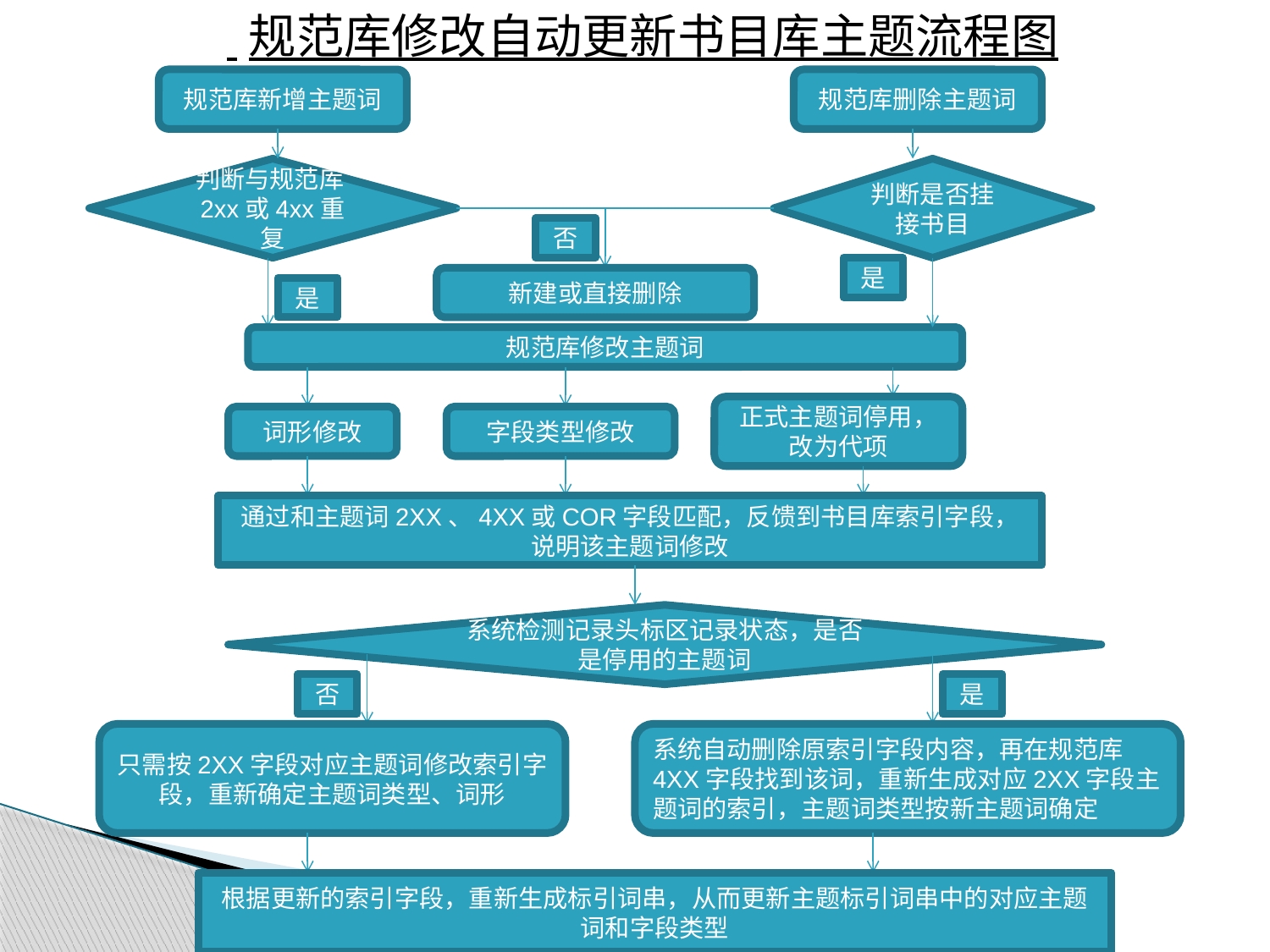

规范库修改自动更新书目库主题流程图
规范库新增主题词
规范库删除主题词
判断与规范库2xx或4xx重复
判断是否挂接书目
否
是
新建或直接删除
是
规范库修改主题词
正式主题词停用，改为代项
词形修改
字段类型修改
通过和主题词2XX、4XX或COR字段匹配，反馈到书目库索引字段，说明该主题词修改
系统检测记录头标区记录状态，是否是停用的主题词
否
是
只需按2XX字段对应主题词修改索引字段，重新确定主题词类型、词形
系统自动删除原索引字段内容，再在规范库4XX字段找到该词，重新生成对应2XX字段主题词的索引，主题词类型按新主题词确定
根据更新的索引字段，重新生成标引词串，从而更新主题标引词串中的对应主题词和字段类型